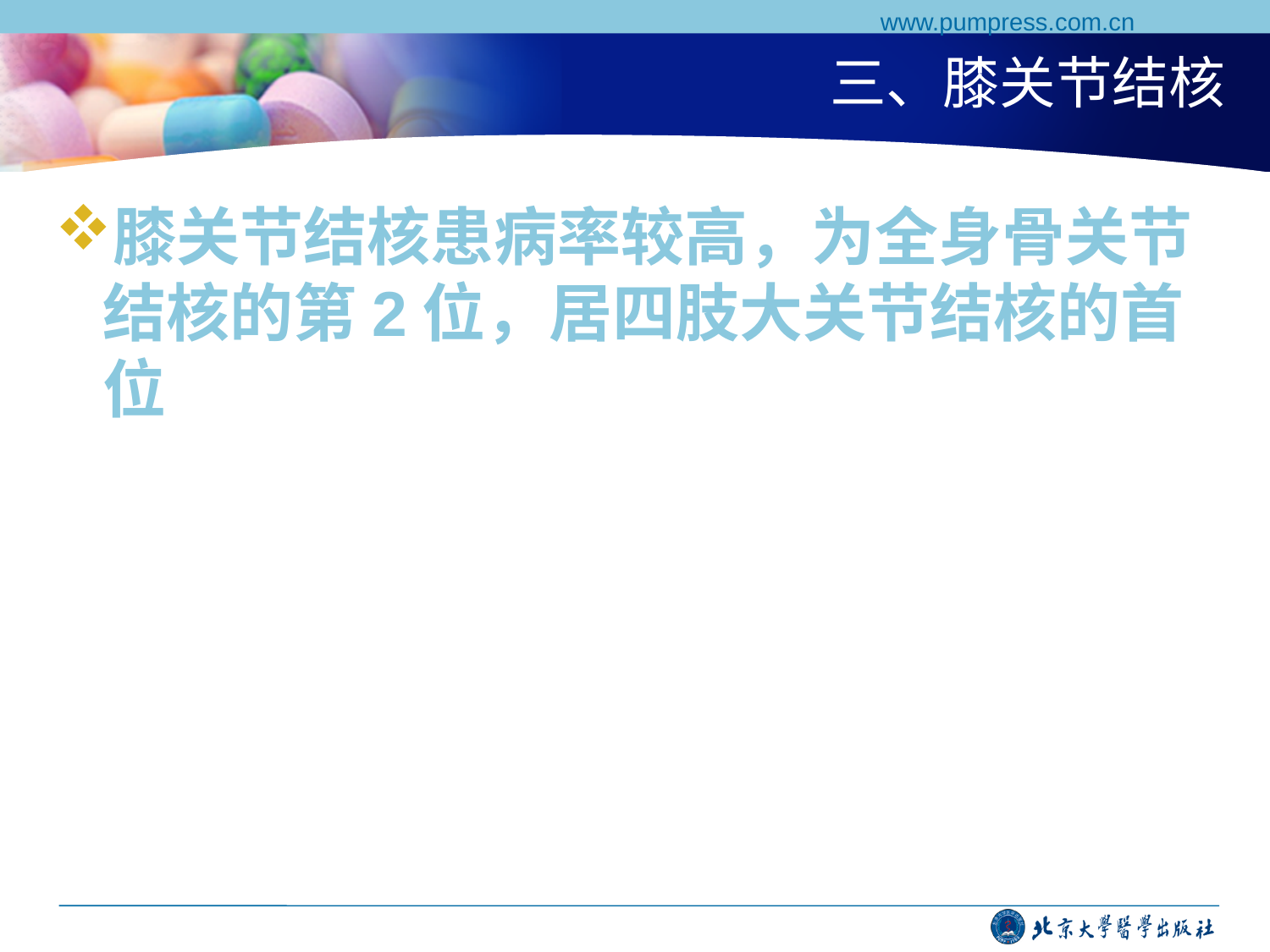

www.pumpress.com.cn
# 三、膝关节结核
膝关节结核患病率较高，为全身骨关节结核的第2位，居四肢大关节结核的首位